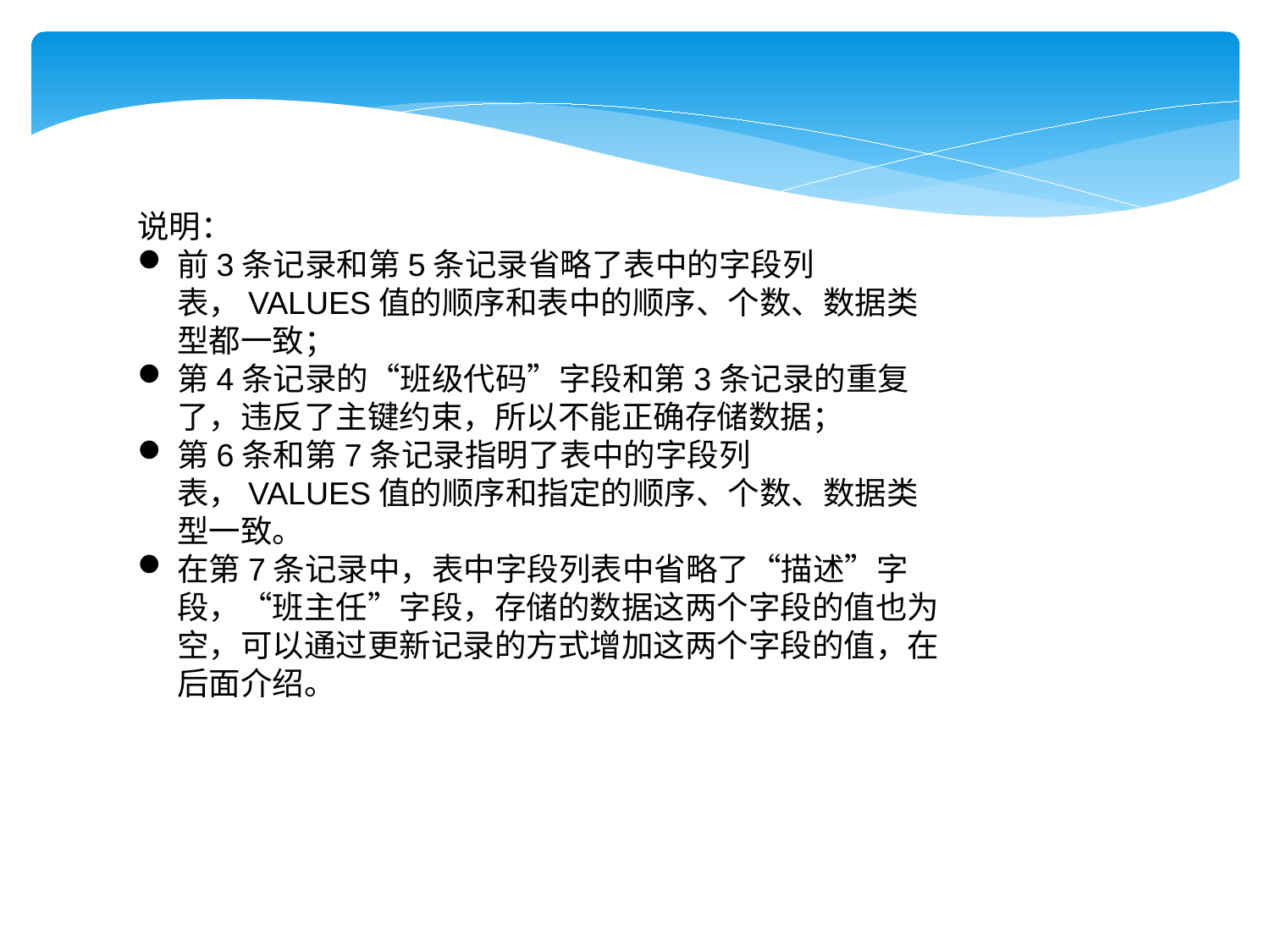

说明：
前3条记录和第5条记录省略了表中的字段列表，VALUES值的顺序和表中的顺序、个数、数据类型都一致；
第4条记录的“班级代码”字段和第3条记录的重复了，违反了主键约束，所以不能正确存储数据；
第6条和第7条记录指明了表中的字段列表，VALUES值的顺序和指定的顺序、个数、数据类型一致。
在第7条记录中，表中字段列表中省略了“描述”字段，“班主任”字段，存储的数据这两个字段的值也为空，可以通过更新记录的方式增加这两个字段的值，在后面介绍。